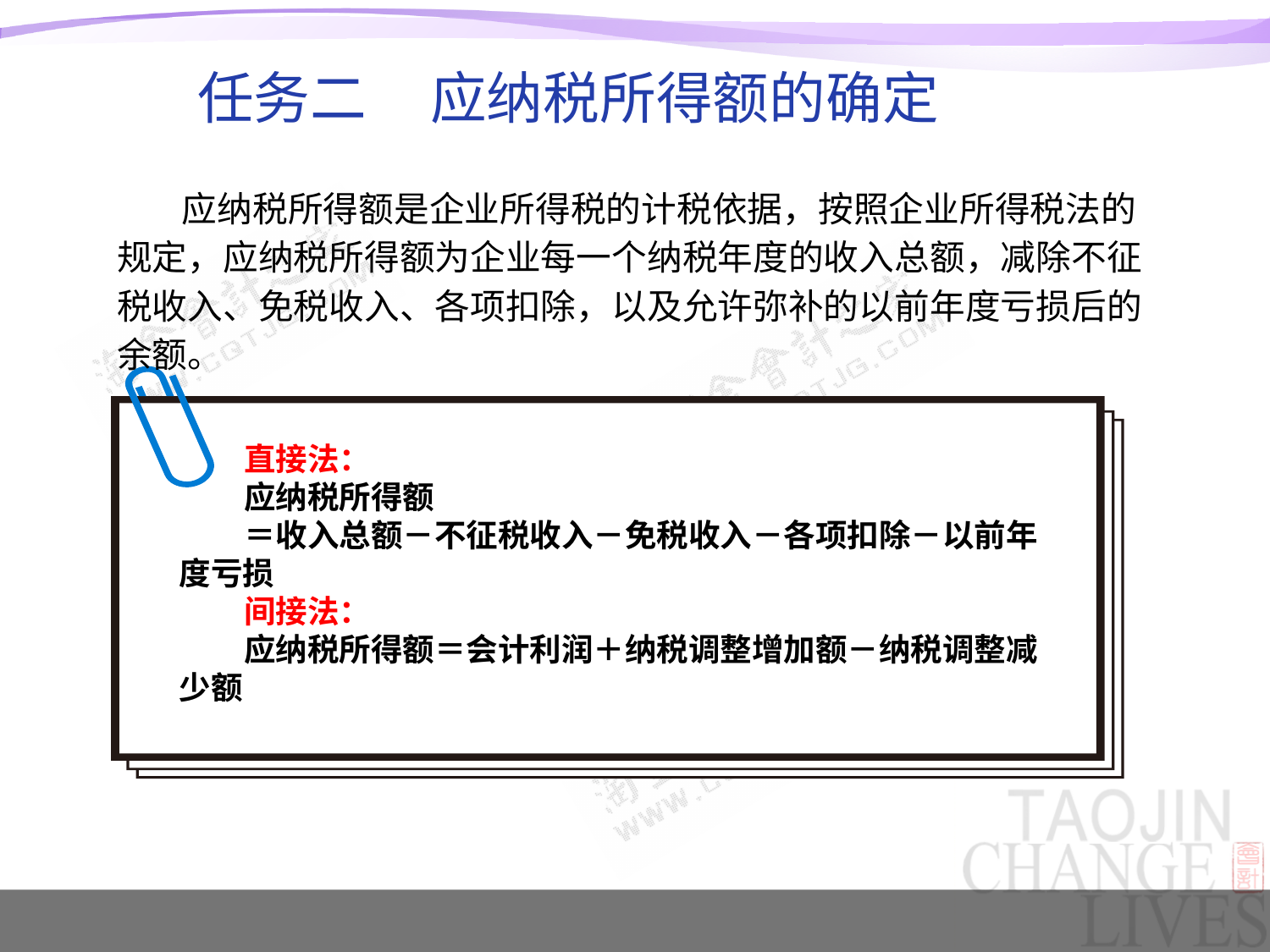

任务二     应纳税所得额的确定
应纳税所得额是企业所得税的计税依据，按照企业所得税法的规定，应纳税所得额为企业每一个纳税年度的收入总额，减除不征税收入、免税收入、各项扣除，以及允许弥补的以前年度亏损后的余额。

直接法：
应纳税所得额
＝收入总额－不征税收入－免税收入－各项扣除－以前年度亏损
间接法：
应纳税所得额＝会计利润＋纳税调整增加额－纳税调整减少额